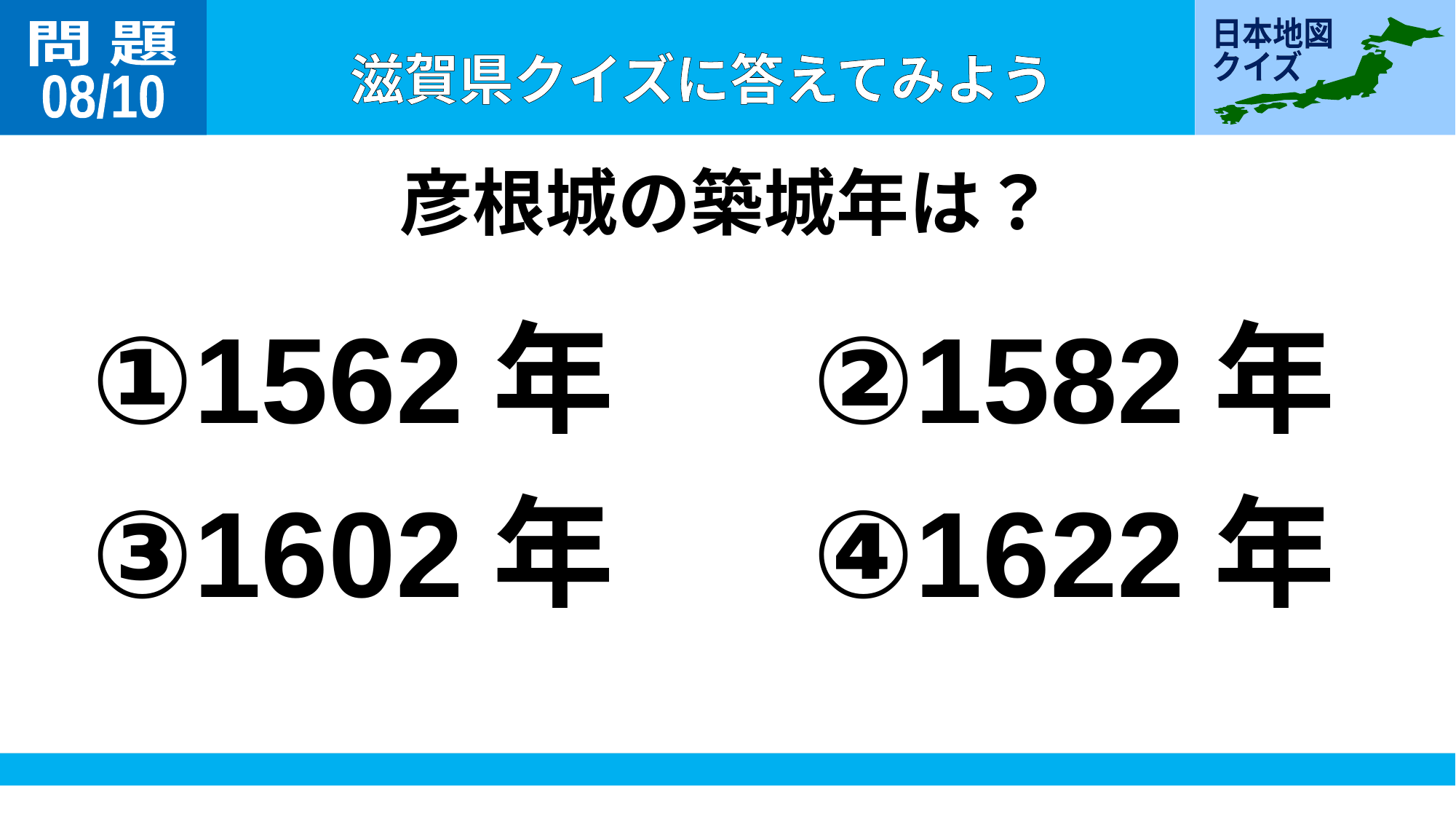

問 題
08/10
彦根城の築城年は？
①1562年
②1582年
③1602年
④1622年